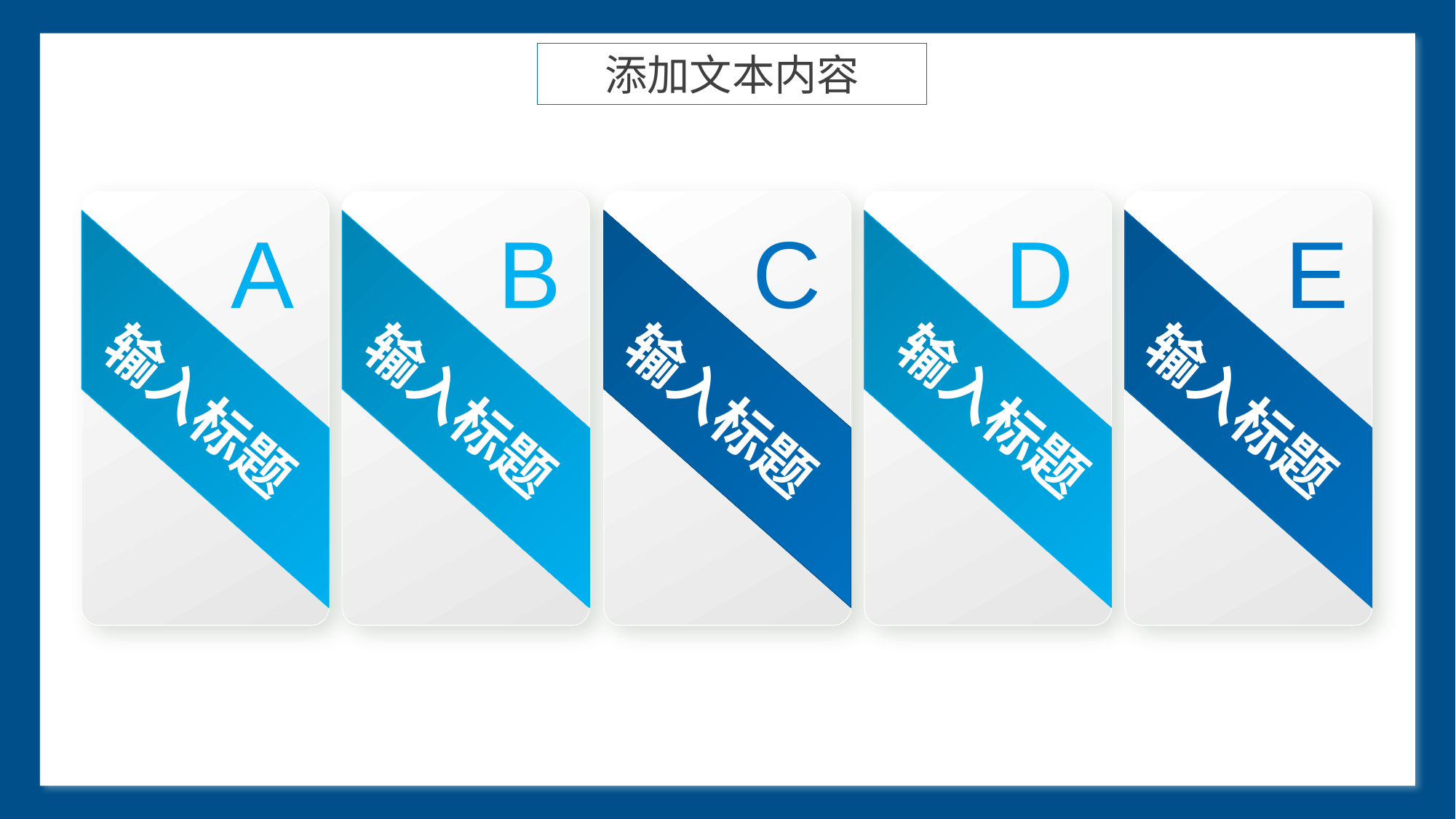

添加文本内容
#

A
B
C
D
E
输入标题
输入标题
输入标题
输入标题
输入标题